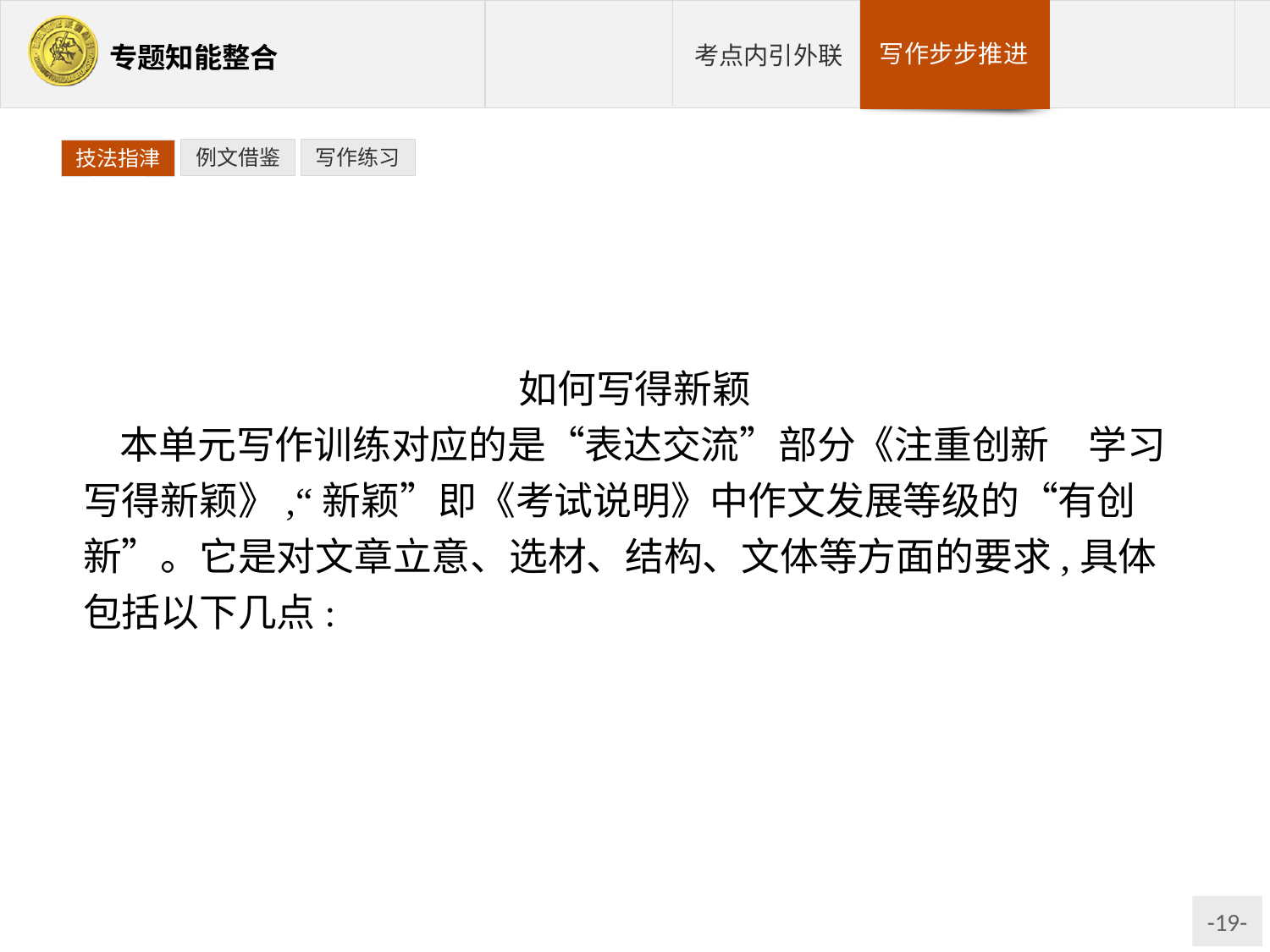

例文借鉴
写作练习
技法指津
如何写得新颖
本单元写作训练对应的是“表达交流”部分《注重创新　学习写得新颖》,“新颖”即《考试说明》中作文发展等级的“有创新”。它是对文章立意、选材、结构、文体等方面的要求,具体包括以下几点: